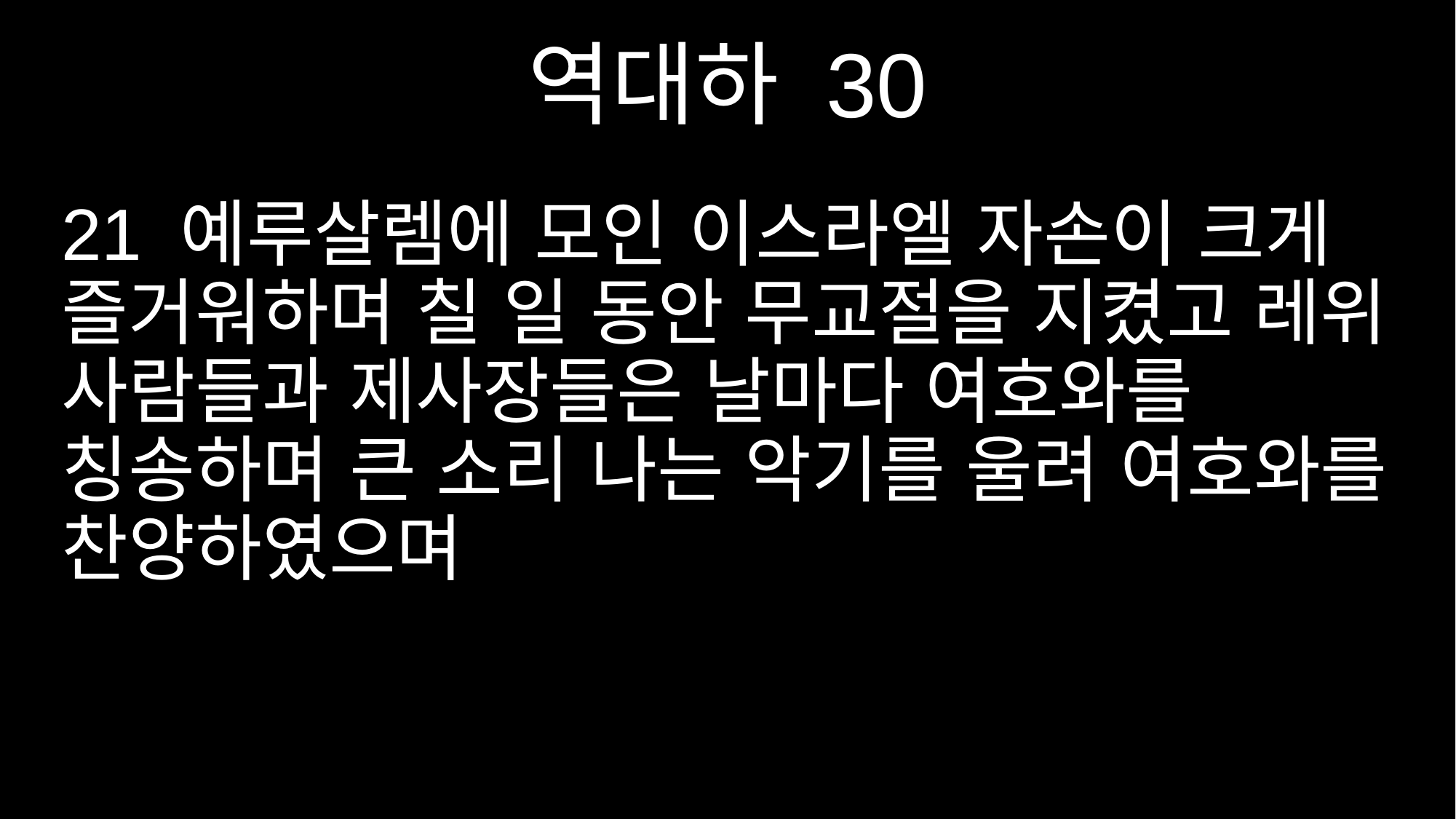

역대하 30
21 예루살렘에 모인 이스라엘 자손이 크게 즐거워하며 칠 일 동안 무교절을 지켰고 레위 사람들과 제사장들은 날마다 여호와를 칭송하며 큰 소리 나는 악기를 울려 여호와를 찬양하였으며